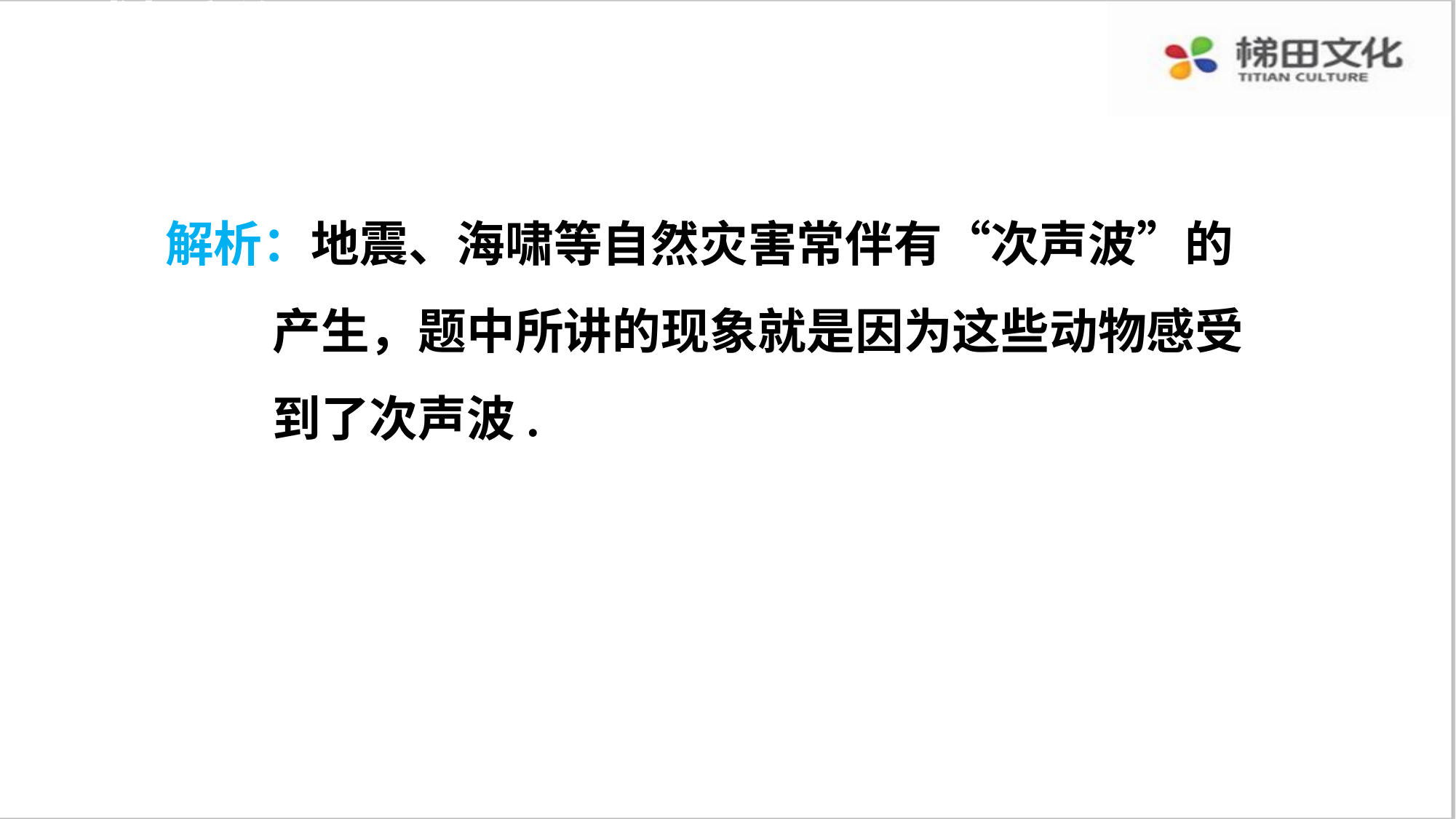

感悟新知
解析：地震、海啸等自然灾害常伴有“次声波”的产生，题中所讲的现象就是因为这些动物感受到了次声波.